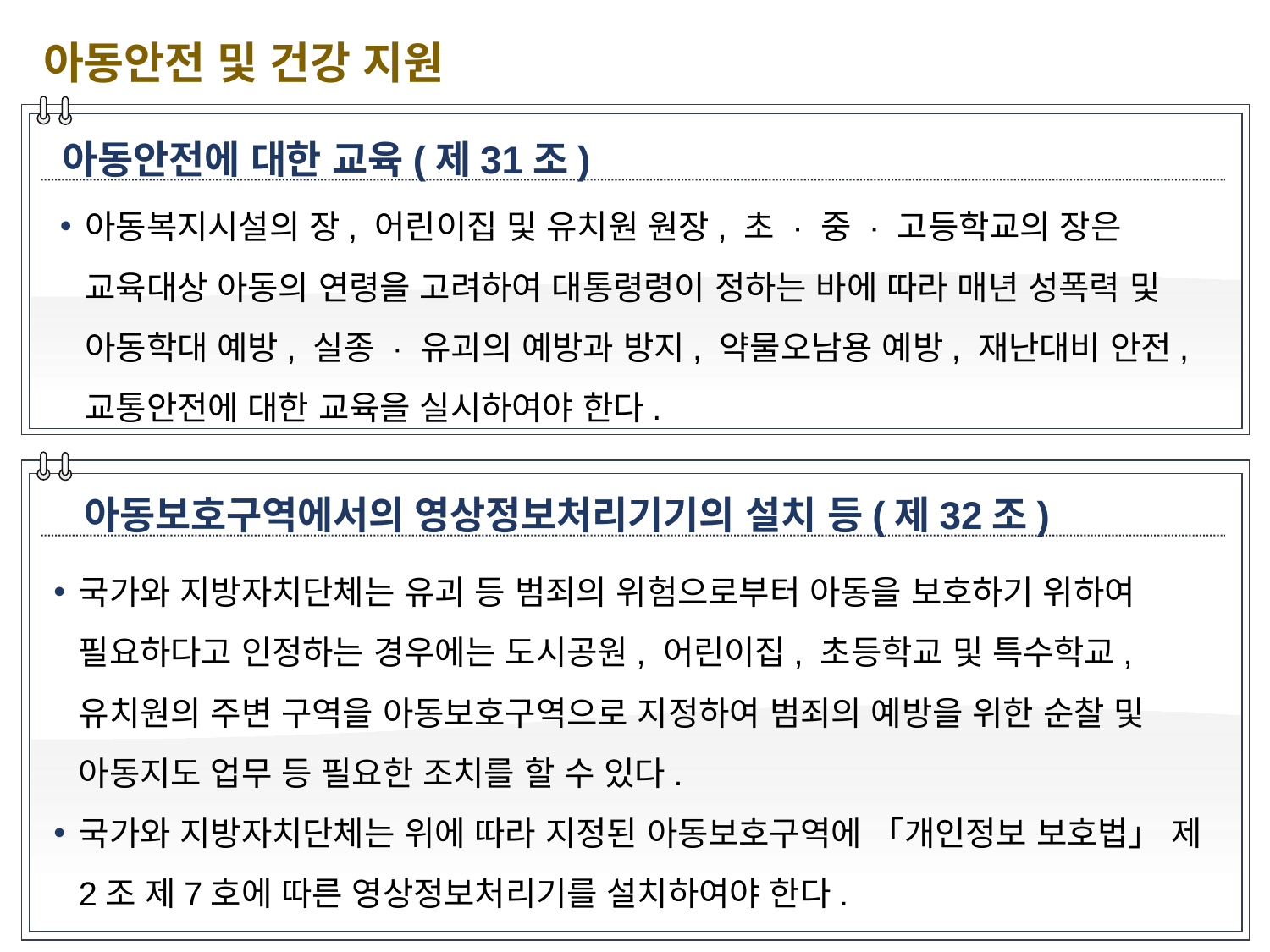

아동안전 및 건강 지원

아동안전에 대한 교육(제31조)

아동복지시설의 장, 어린이집 및 유치원 원장, 초 · 중 · 고등학교의 장은 교육대상 아동의 연령을 고려하여 대통령령이 정하는 바에 따라 매년 성폭력 및 아동학대 예방, 실종 · 유괴의 예방과 방지, 약물오남용 예방, 재난대비 안전, 교통안전에 대한 교육을 실시하여야 한다.

아동보호구역에서의 영상정보처리기기의 설치 등(제32조)

국가와 지방자치단체는 유괴 등 범죄의 위험으로부터 아동을 보호하기 위하여 필요하다고 인정하는 경우에는 도시공원, 어린이집, 초등학교 및 특수학교,  유치원의 주변 구역을 아동보호구역으로 지정하여 범죄의 예방을 위한 순찰 및 아동지도 업무 등 필요한 조치를 할 수 있다.
국가와 지방자치단체는 위에 따라 지정된 아동보호구역에 「개인정보 보호법」 제2조 제7호에 따른 영상정보처리기를 설치하여야 한다.